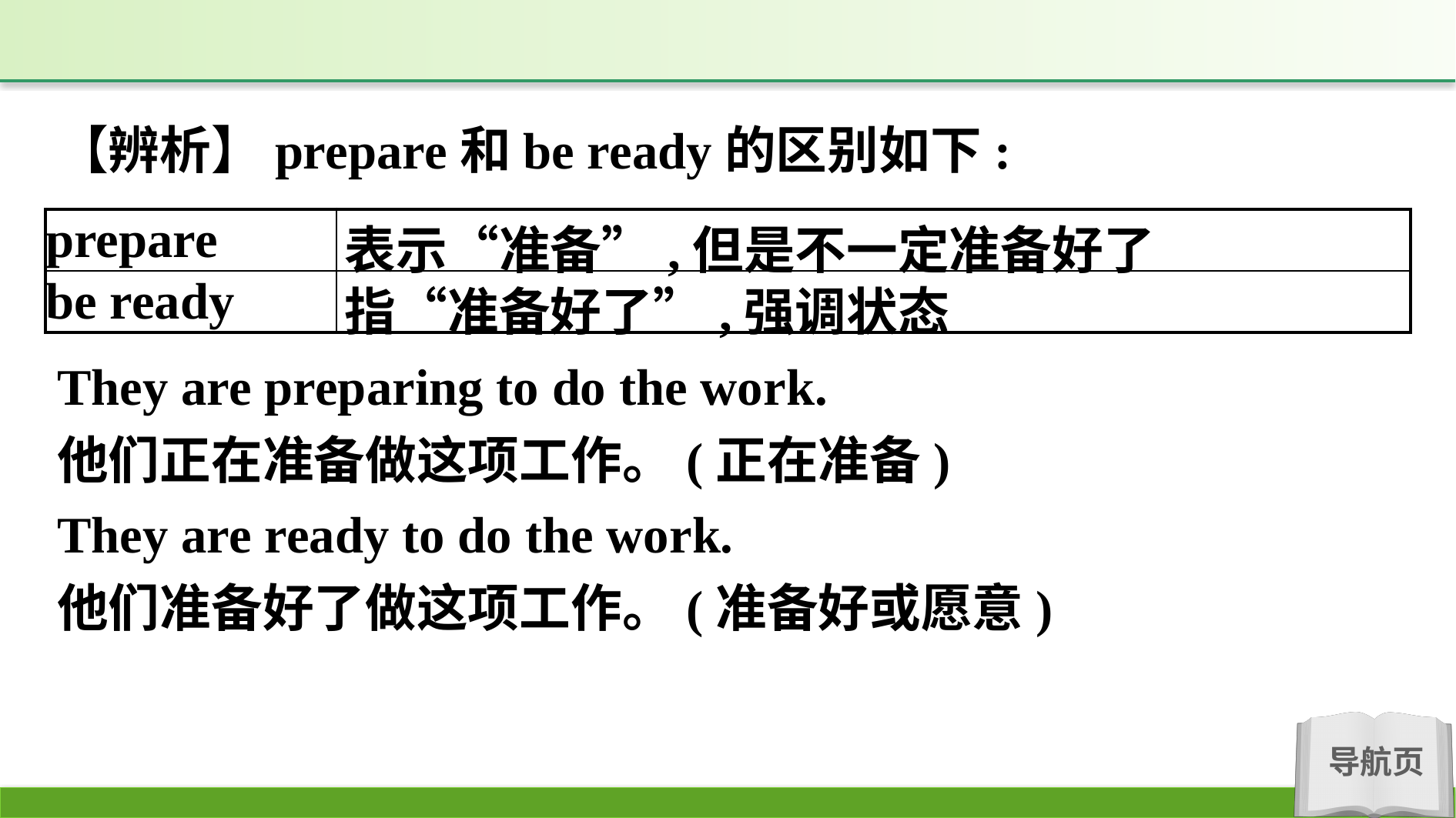

【辨析】prepare和be ready的区别如下:
| prepare | 表示“准备”,但是不一定准备好了 |
| --- | --- |
| be ready | 指“准备好了”,强调状态 |
They are preparing to do the work.
他们正在准备做这项工作。(正在准备)
They are ready to do the work.
他们准备好了做这项工作。(准备好或愿意)